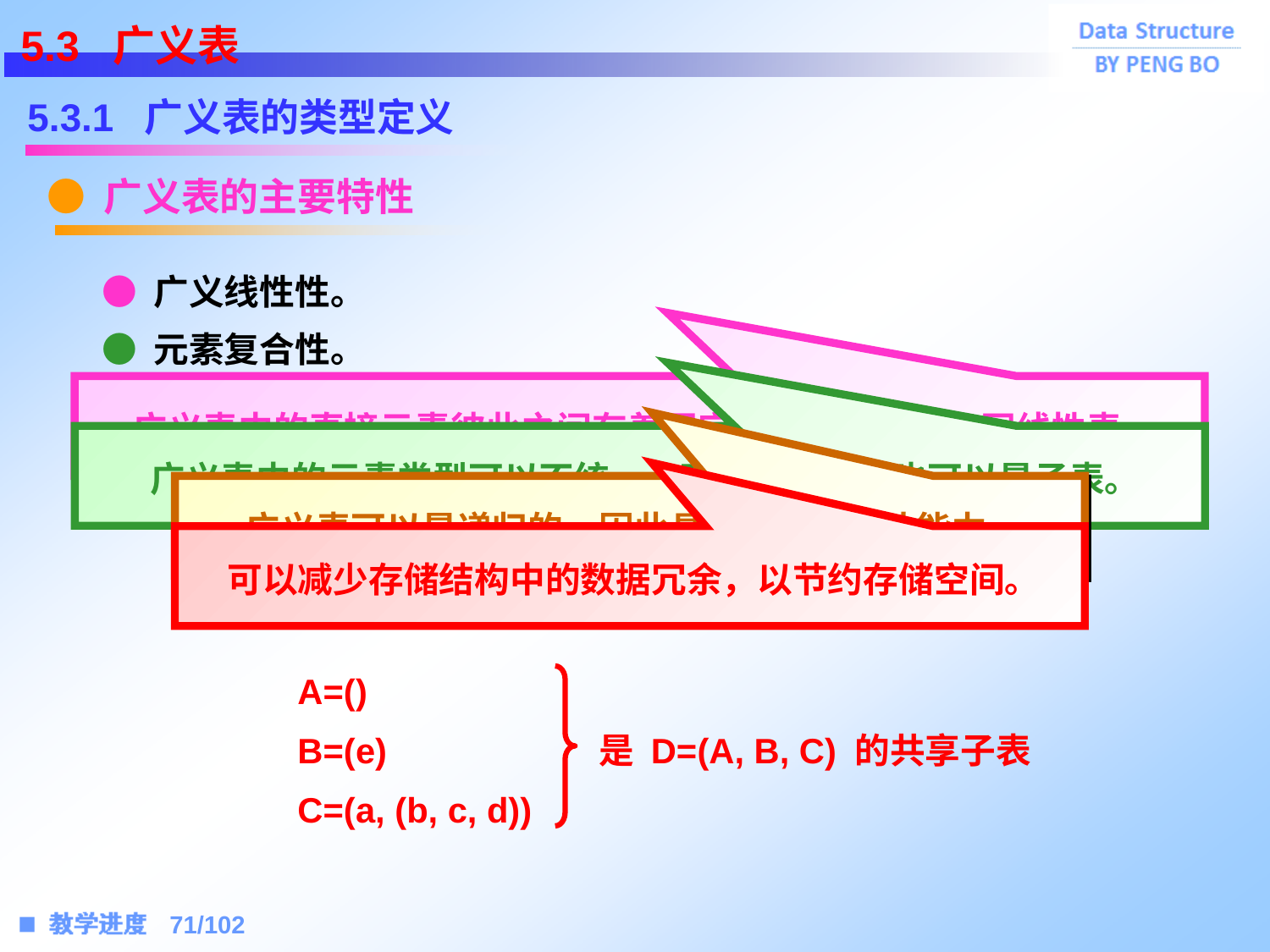

5.3  广义表

5.3.1  广义表的类型定义

● 广义表的主要特性

        ● 广义线性性。
        ● 元素复合性。
        ● 元素递归性。

广义表中的直接元素彼此之间有着固定的相对次序，如同线性表。
        ● 元素共享性。

广义表中的元素类型可以不统一，可以是原子，也可以是子表。

广义表可以是递归的，因此具有较强的表达能力。

可以减少存储结构中的数据冗余，以节约存储空间。
A=()
B=(e)		    是 D=(A, B, C) 的共享子表
C=(a, (b, c, d))